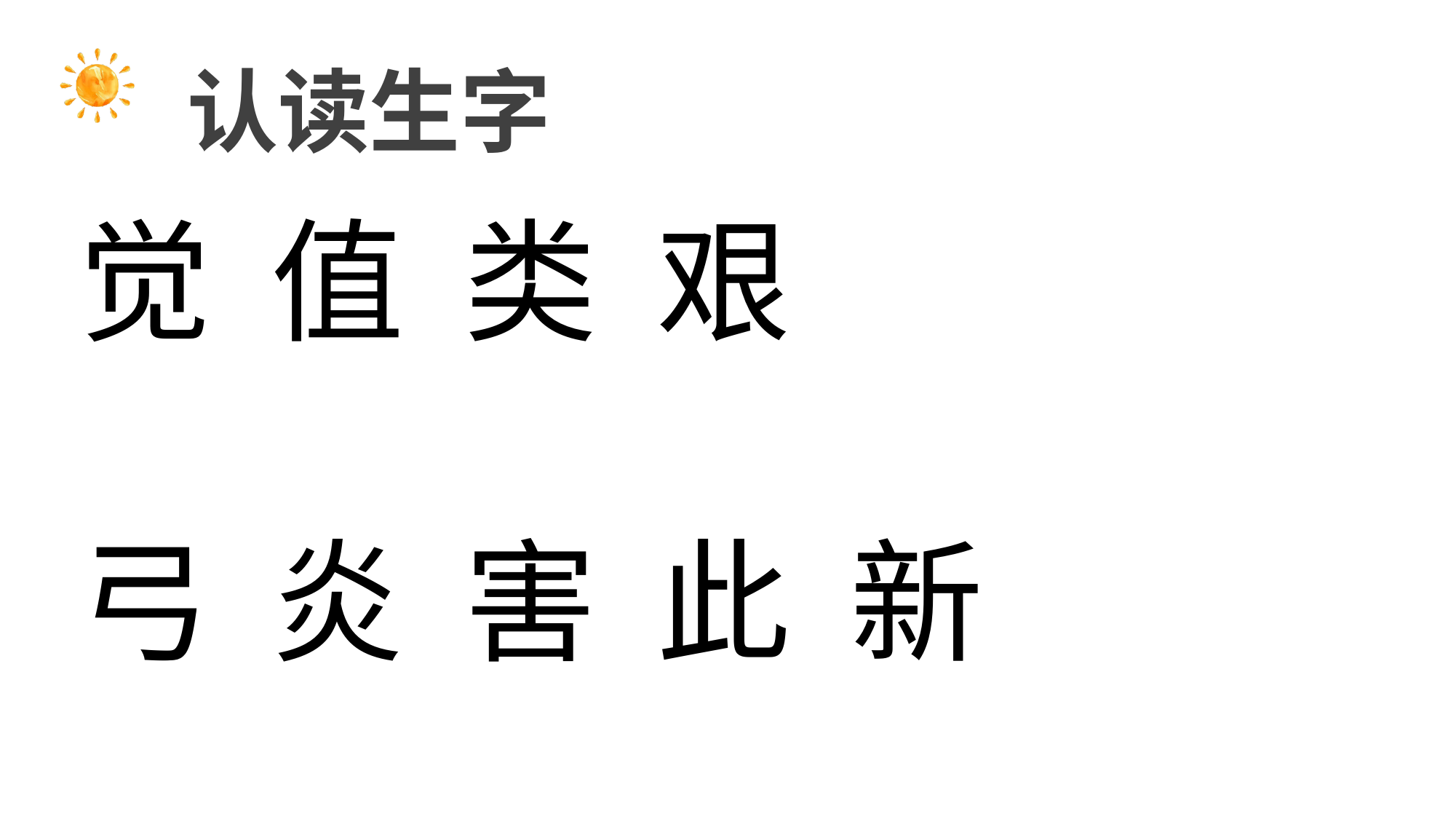

认读生字
觉  值  类  艰

弓  炎  害  此  新